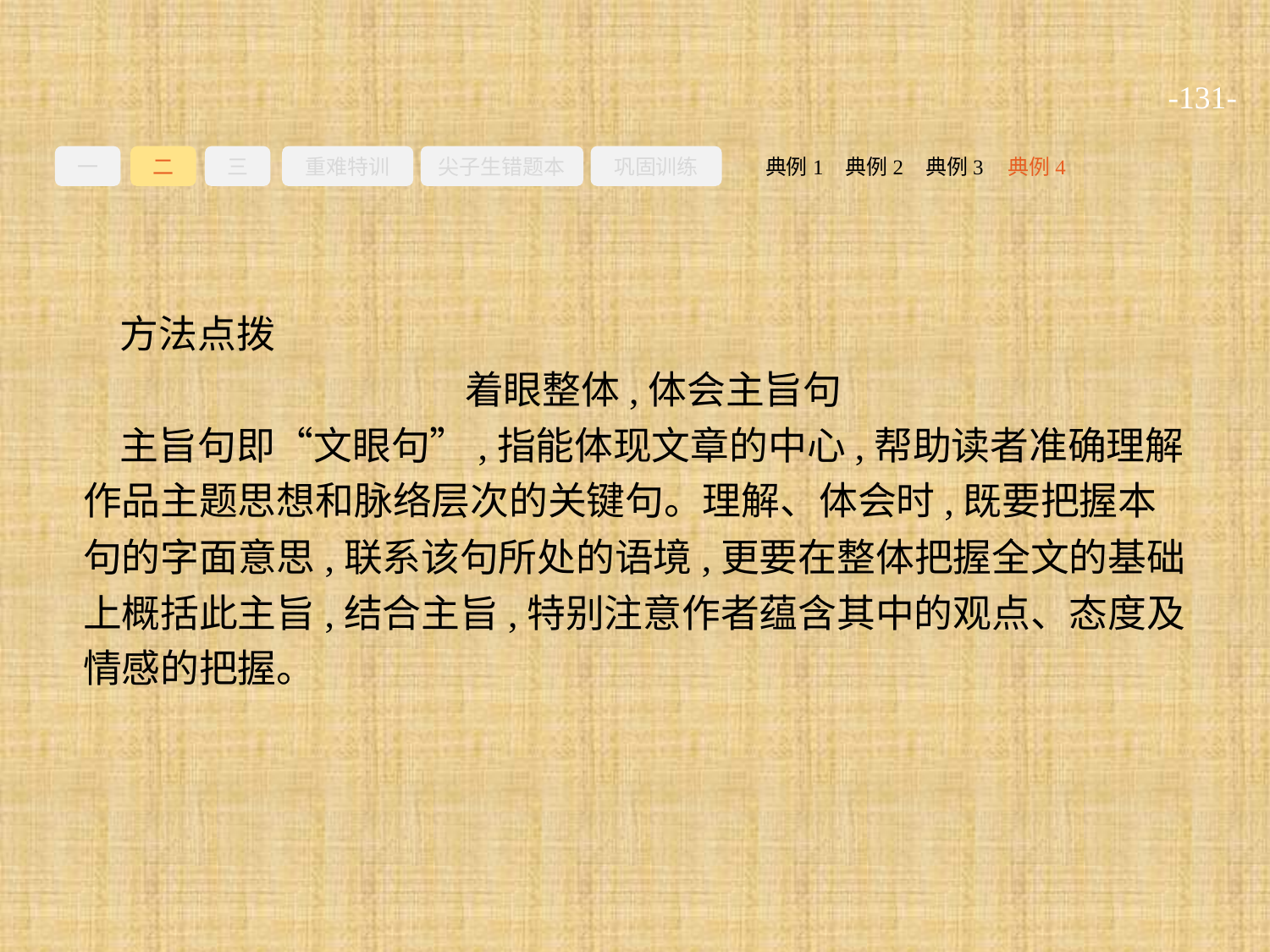

-131-
一
二
三
重难特训
尖子生错题本
巩固训练
典例3
典例2
典例4
典例1
方法点拨
着眼整体,体会主旨句
主旨句即“文眼句”,指能体现文章的中心,帮助读者准确理解作品主题思想和脉络层次的关键句。理解、体会时,既要把握本句的字面意思,联系该句所处的语境,更要在整体把握全文的基础上概括此主旨,结合主旨,特别注意作者蕴含其中的观点、态度及情感的把握。